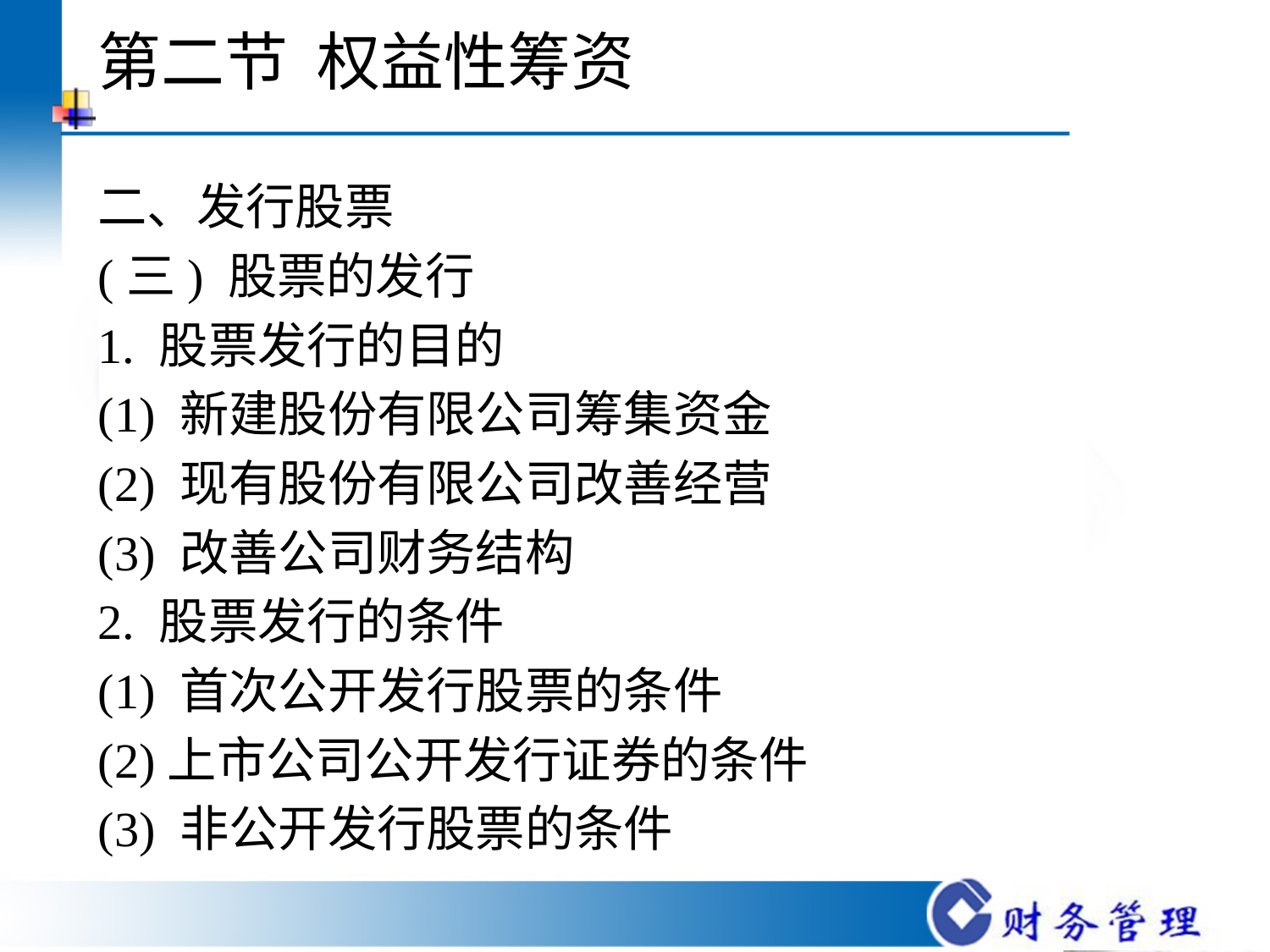

# 第二节  权益性筹资
二、发行股票
(三) 股票的发行
1. 股票发行的目的
(1) 新建股份有限公司筹集资金
(2) 现有股份有限公司改善经营
(3) 改善公司财务结构
2. 股票发行的条件
(1) 首次公开发行股票的条件
(2)上市公司公开发行证券的条件
(3) 非公开发行股票的条件
19